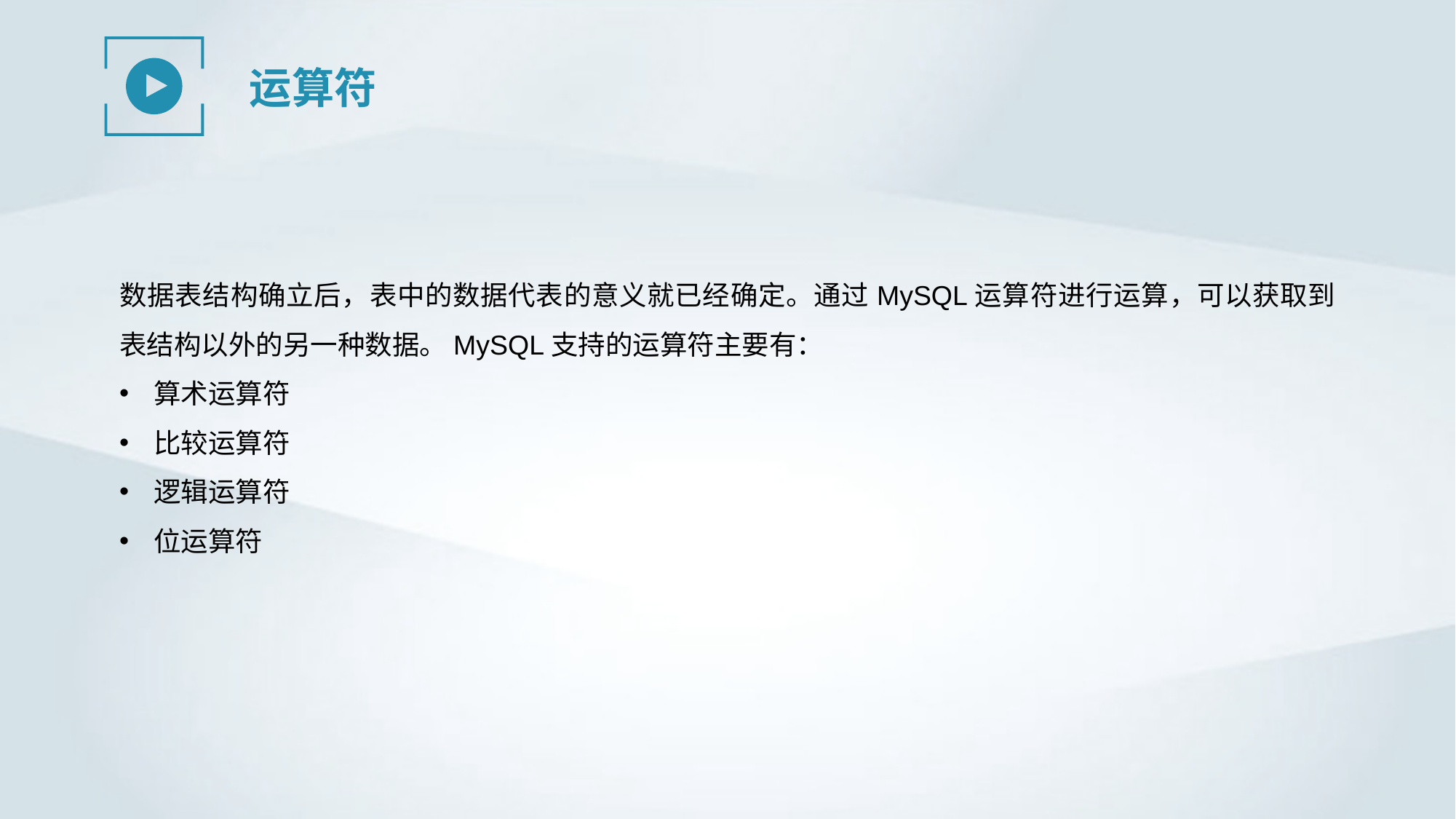

运算符
数据表结构确立后，表中的数据代表的意义就已经确定。通过MySQL运算符进行运算，可以获取到表结构以外的另一种数据。MySQL支持的运算符主要有：
算术运算符
比较运算符
逻辑运算符
位运算符